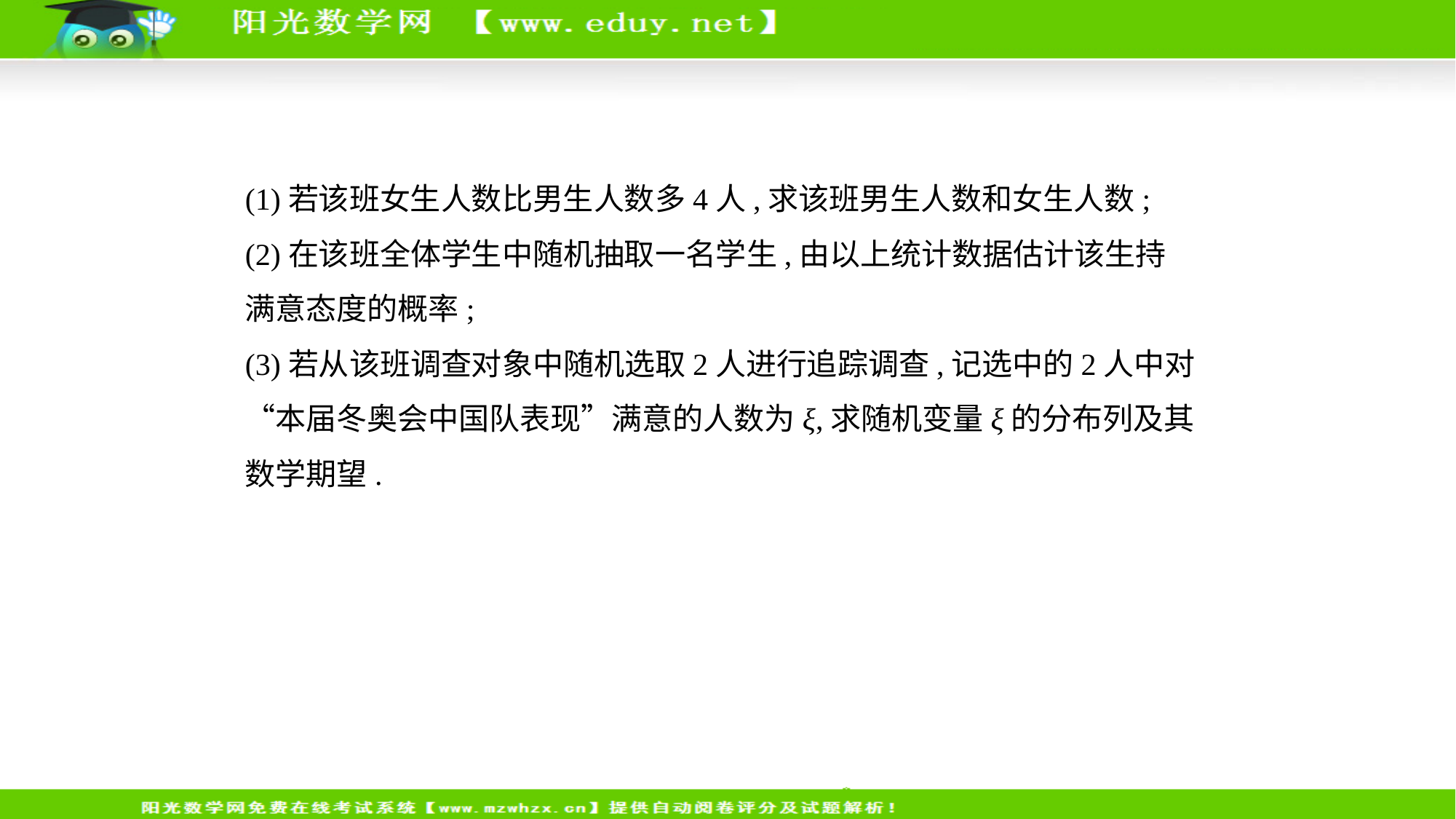

(1)若该班女生人数比男生人数多4人,求该班男生人数和女生人数;
(2)在该班全体学生中随机抽取一名学生,由以上统计数据估计该生持
满意态度的概率;
(3)若从该班调查对象中随机选取2人进行追踪调查,记选中的2人中对
“本届冬奥会中国队表现”满意的人数为ξ,求随机变量ξ的分布列及其
数学期望.